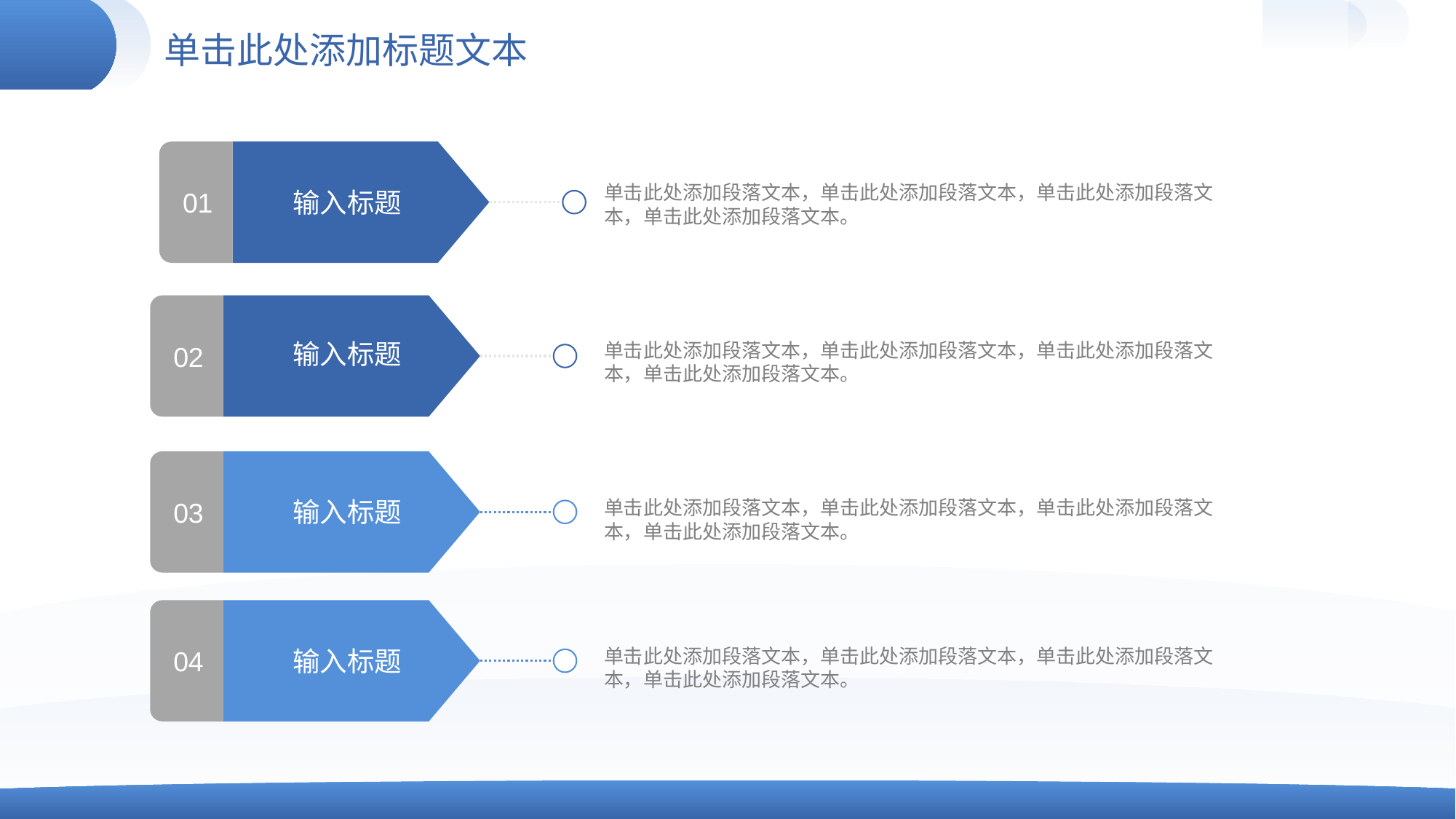

# 单击此处添加标题文本

01
单击此处添加段落文本，单击此处添加段落文本，单击此处添加段落文本，单击此处添加段落文本。
输入标题

02
输入标题
单击此处添加段落文本，单击此处添加段落文本，单击此处添加段落文本，单击此处添加段落文本。

03
输入标题
单击此处添加段落文本，单击此处添加段落文本，单击此处添加段落文本，单击此处添加段落文本。

04
输入标题
单击此处添加段落文本，单击此处添加段落文本，单击此处添加段落文本，单击此处添加段落文本。